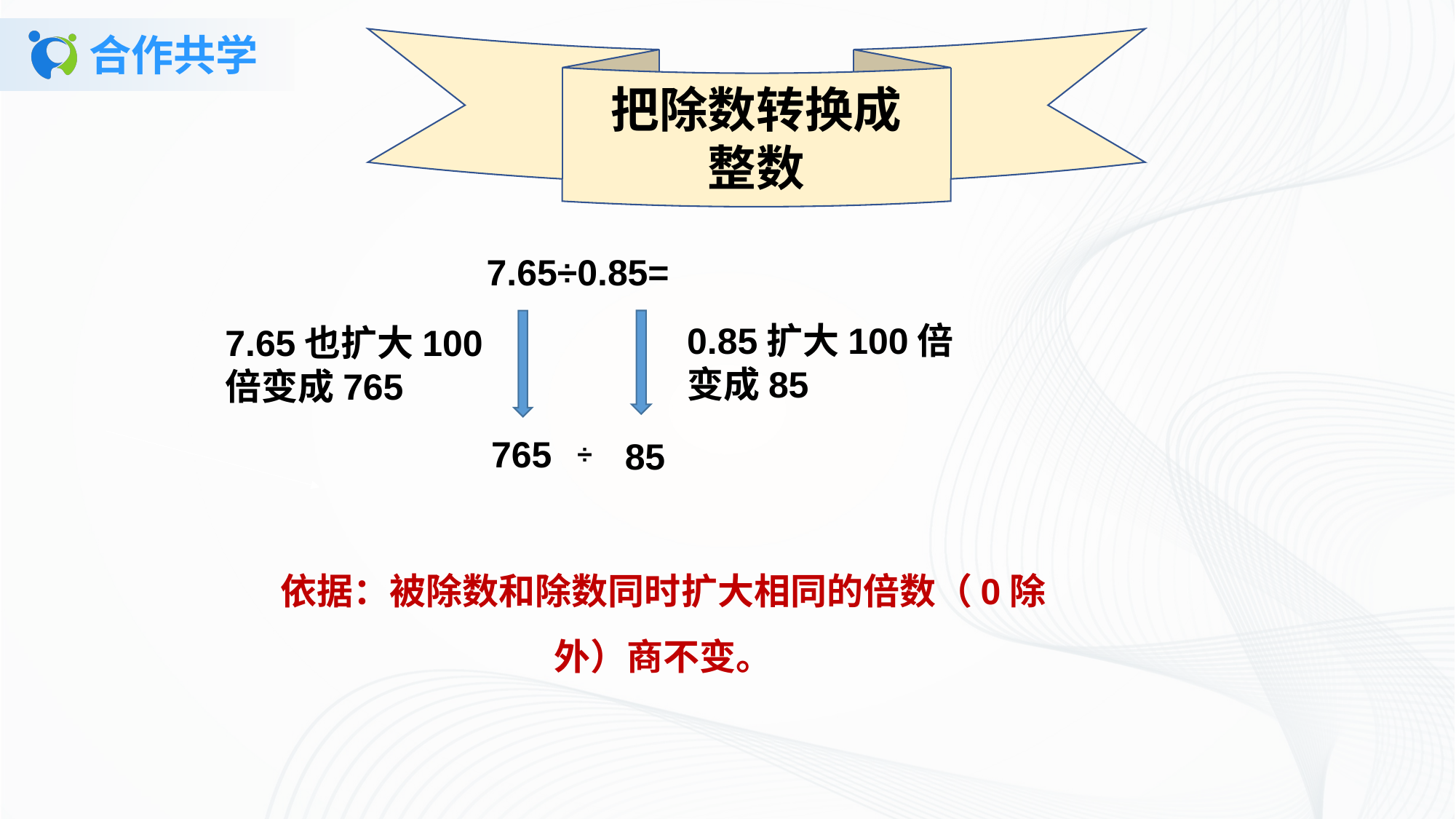

把除数转换成
整数
# 合作共学
7.65÷0.85=

0.85扩大100倍变成85
7.65也扩大100倍变成765
765
85
÷
依据：被除数和除数同时扩大相同的倍数（0除外）商不变。